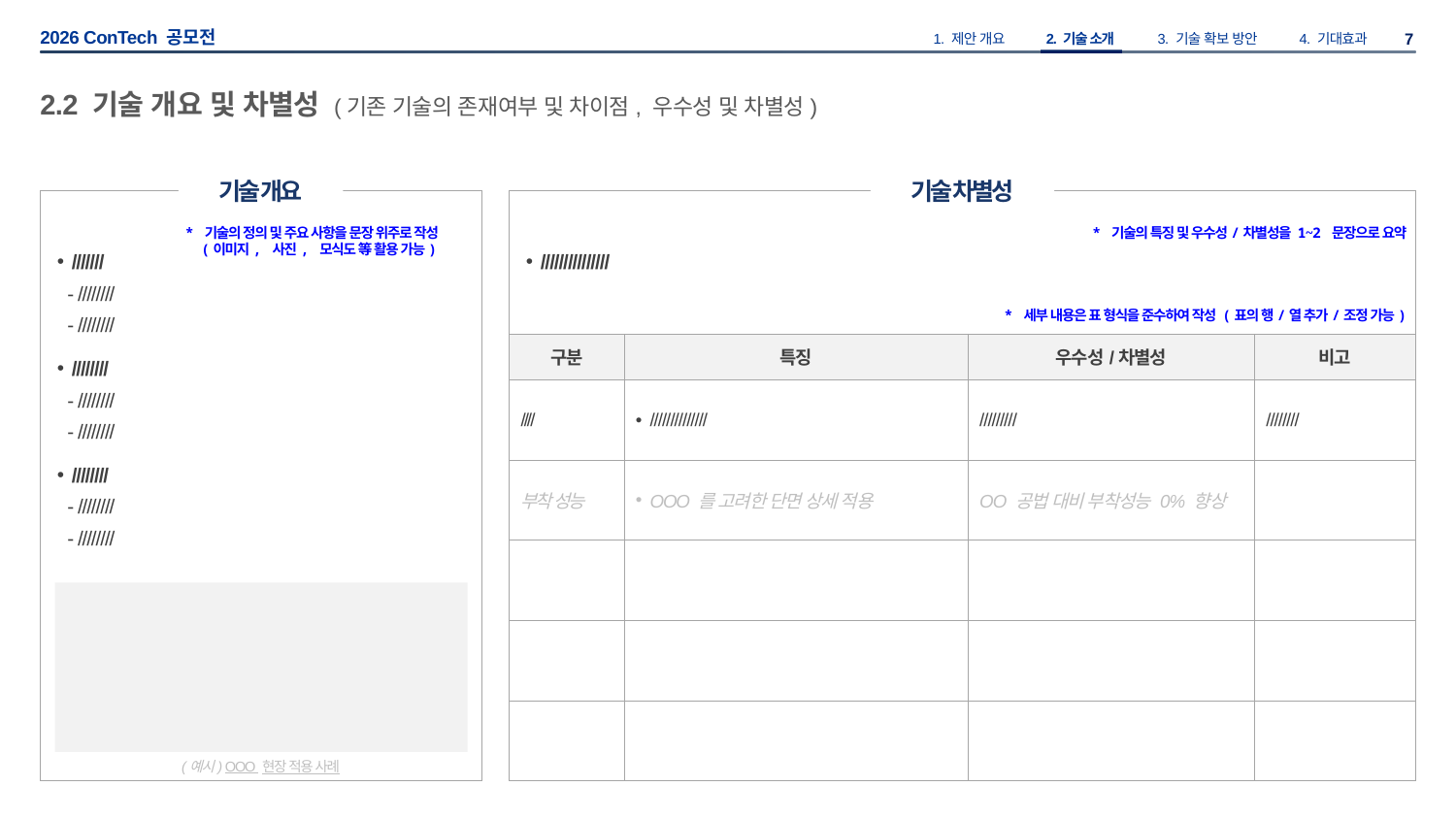

2.2 기술 개요 및 차별성 (기존 기술의 존재여부 및 차이점, 우수성 및 차별성)
기술 개요
기술 차별성
///////
  - ////////
  - ////////
////////
  - ////////
  - ////////
////////
  - ////////
  - ////////
///////////////
* 기술의 정의 및 주요 사항을 문장 위주로 작성
  (이미지, 사진, 모식도 等 활용 가능)
* 기술의 특징 및 우수성/차별성을 1~2 문장으로 요약
* 세부 내용은 표 형식을 준수하여 작성 (표의 행/열 추가/조정 가능)
| 구분 | 특징 | 우수성/차별성 | 비고 |
| --- | --- | --- | --- |
| //// | ////////////// | ///////// | //////// |
| 부착 성능 | OOO 를 고려한 단면 상세 적용 | OO 공법 대비 부착성능 0% 향상 |  |
|  |  |  |  |
|  |  |  |  |
|  |  |  |  |

(예시) OOO 현장 적용 사례